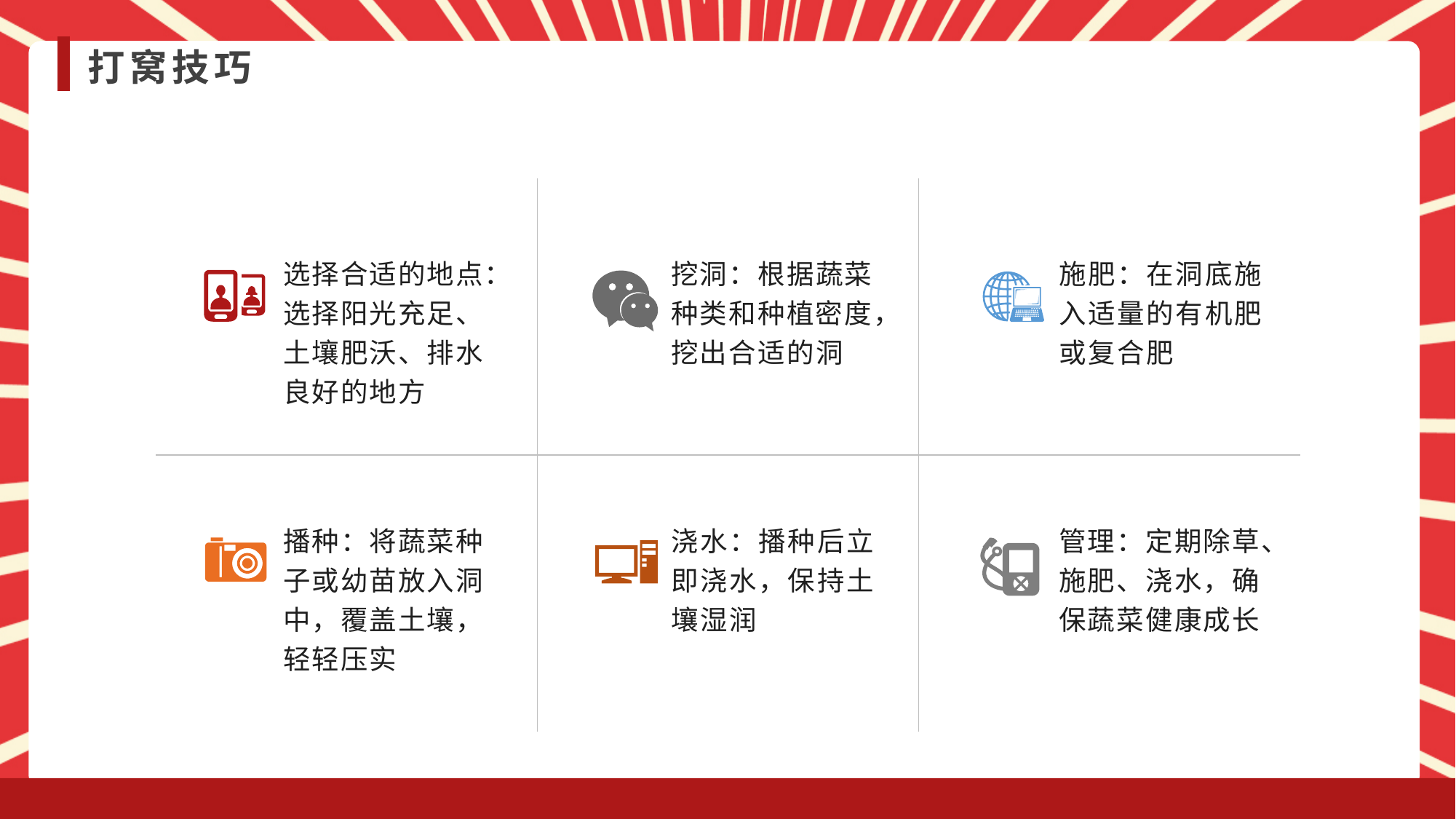

打窝技巧
选择合适的地点：选择阳光充足、土壤肥沃、排水良好的地方
挖洞：根据蔬菜种类和种植密度，挖出合适的洞
施肥：在洞底施入适量的有机肥或复合肥

播种：将蔬菜种子或幼苗放入洞中，覆盖土壤，轻轻压实
浇水：播种后立即浇水，保持土壤湿润
管理：定期除草、施肥、浇水，确保蔬菜健康成长